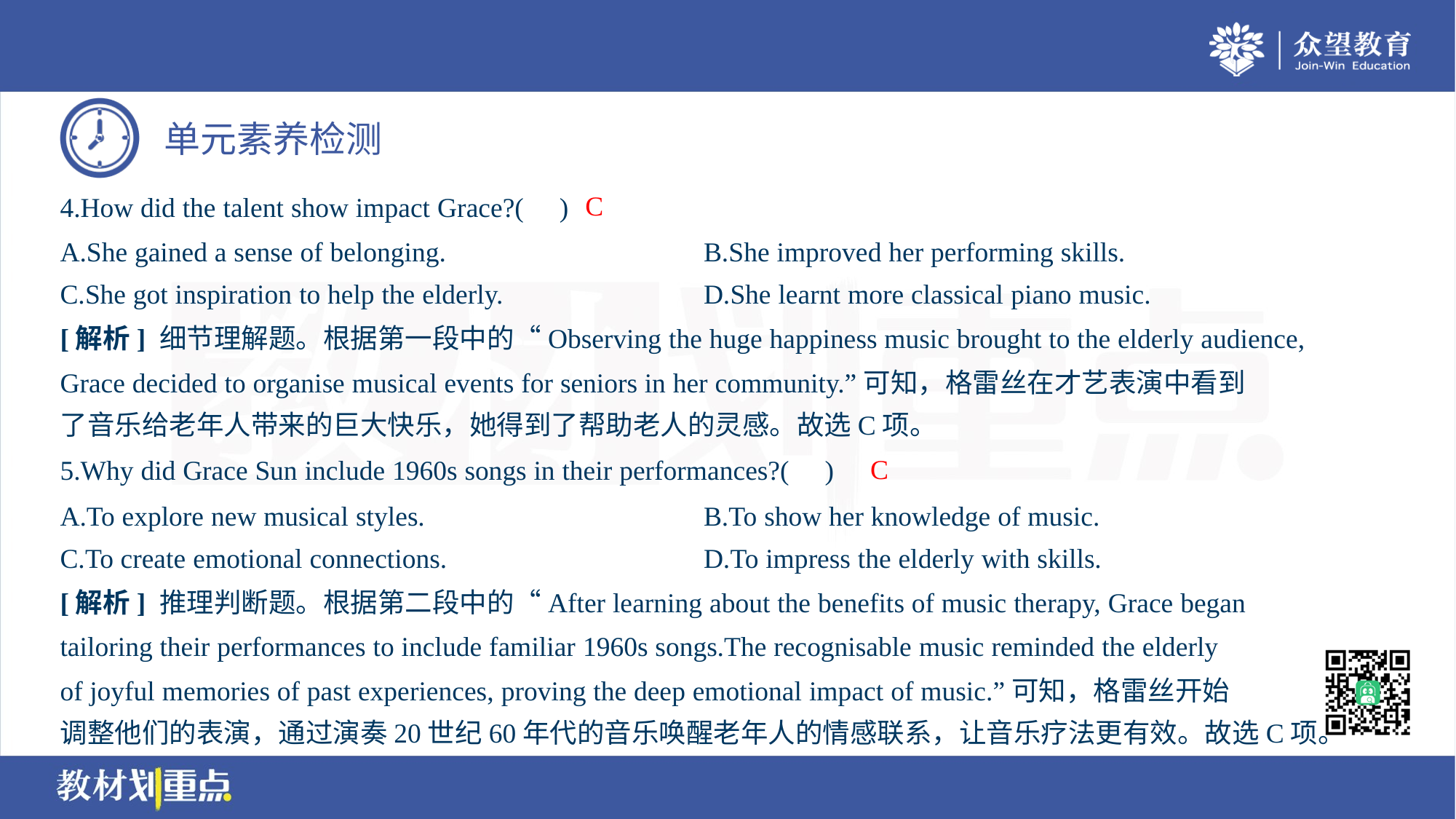

C
4.How did the talent show impact Grace?(     )
A.She gained a sense of belonging.	B.She improved her performing skills.
C.She got inspiration to help the elderly.	D.She learnt more classical piano music.
[解析] 细节理解题。根据第一段中的“Observing the huge happiness music brought to the elderly audience,
Grace decided to organise musical events for seniors in her community.”可知，格雷丝在才艺表演中看到
了音乐给老年人带来的巨大快乐，她得到了帮助老人的灵感。故选C项。
C
5.Why did Grace Sun include 1960s songs in their performances?(     )
A.To explore new musical styles.	B.To show her knowledge of music.
C.To create emotional connections.	D.To impress the elderly with skills.
[解析] 推理判断题。根据第二段中的“After learning about the benefits of music therapy, Grace began
tailoring their performances to include familiar 1960s songs.The recognisable music reminded the elderly
of joyful memories of past experiences, proving the deep emotional impact of music.”可知，格雷丝开始
调整他们的表演，通过演奏20世纪60年代的音乐唤醒老年人的情感联系，让音乐疗法更有效。故选C项。